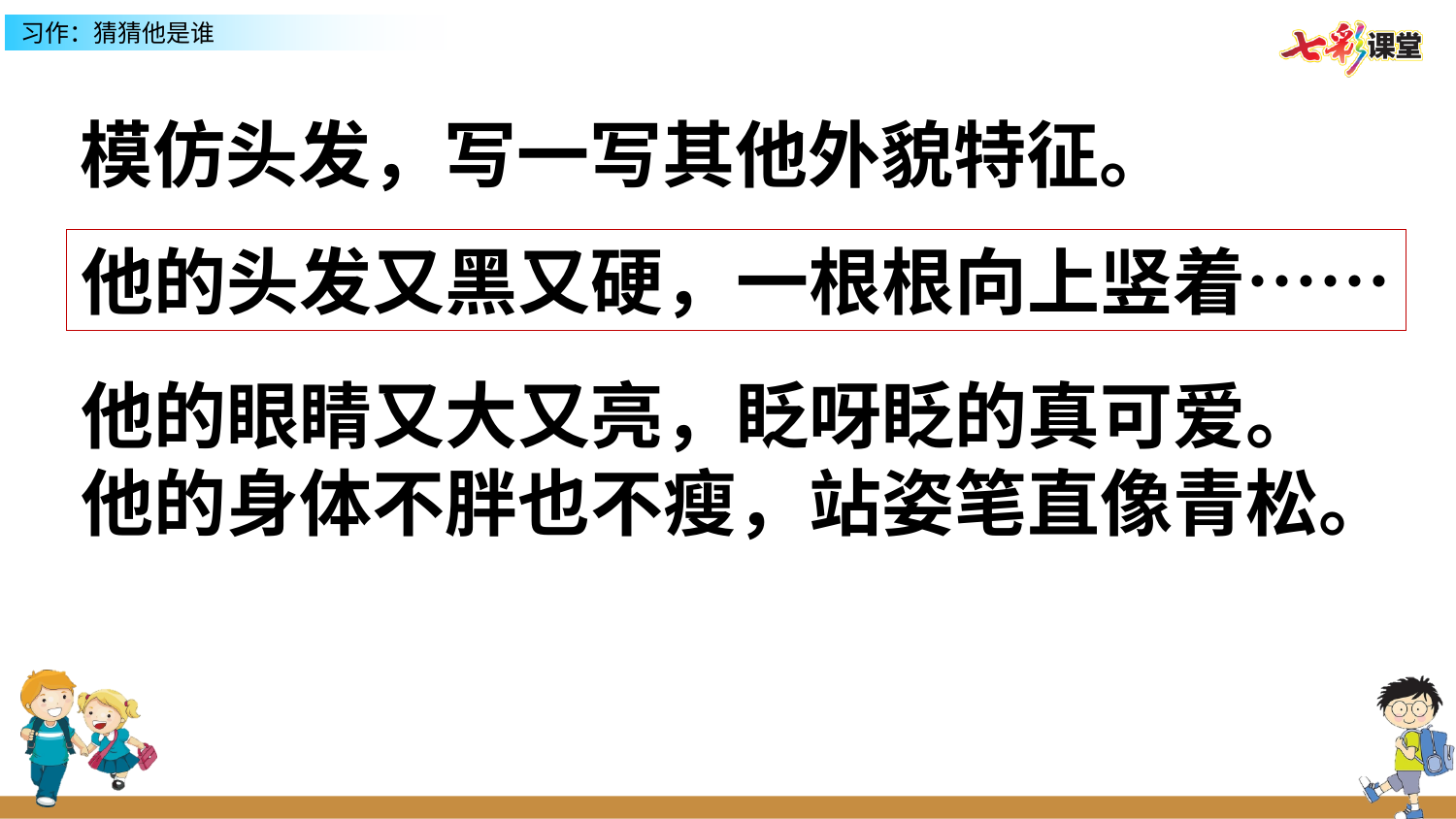

模仿头发，写一写其他外貌特征。
他的头发又黑又硬，一根根向上竖着……
他的眼睛又大又亮，眨呀眨的真可爱。
他的身体不胖也不瘦，站姿笔直像青松。